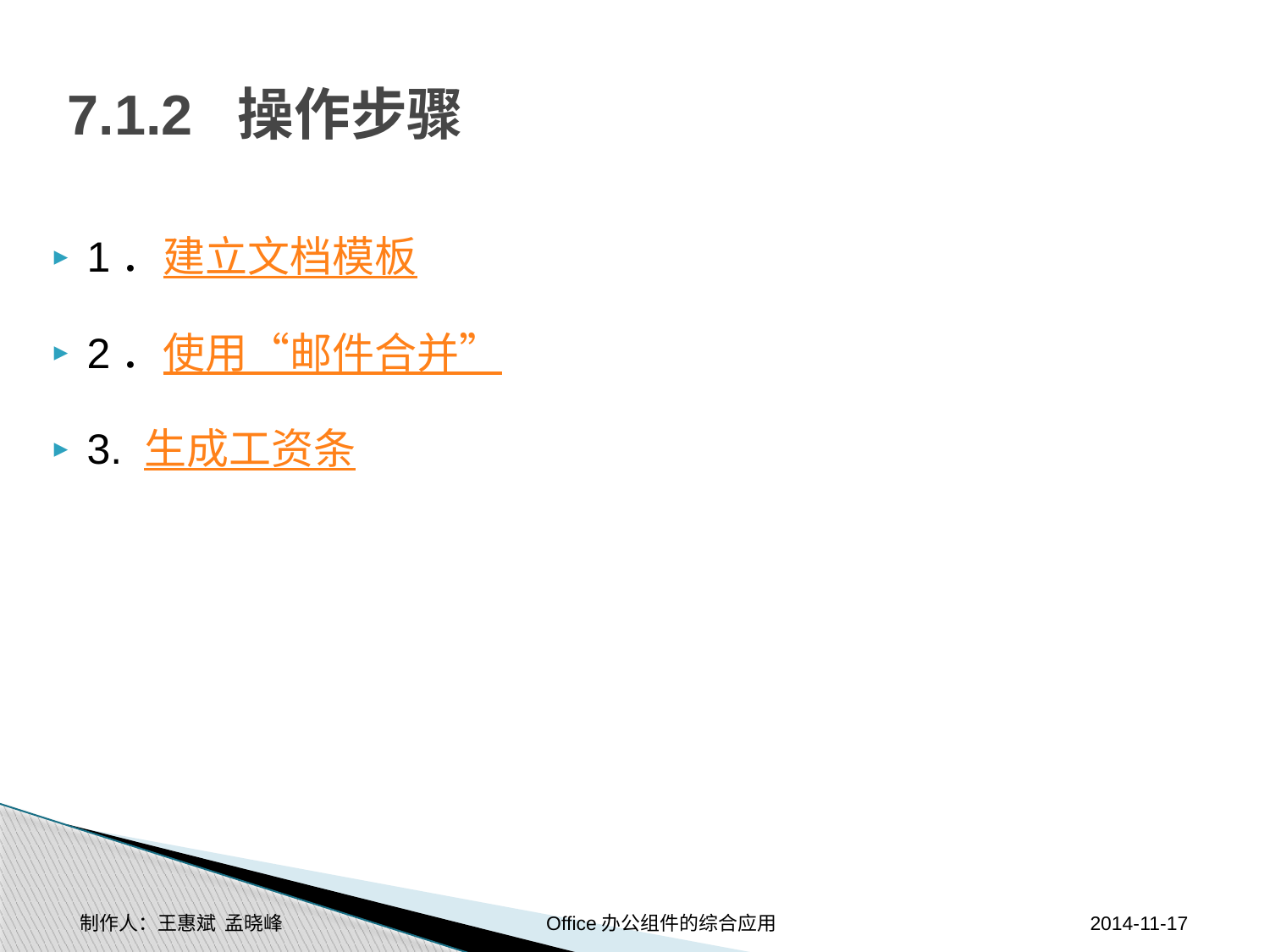

# 7.1.2  操作步骤
1．建立文档模板
2．使用“邮件合并”
3. 生成工资条
制作人：王惠斌  孟晓峰                                                          Office办公组件的综合应用
2014-11-17